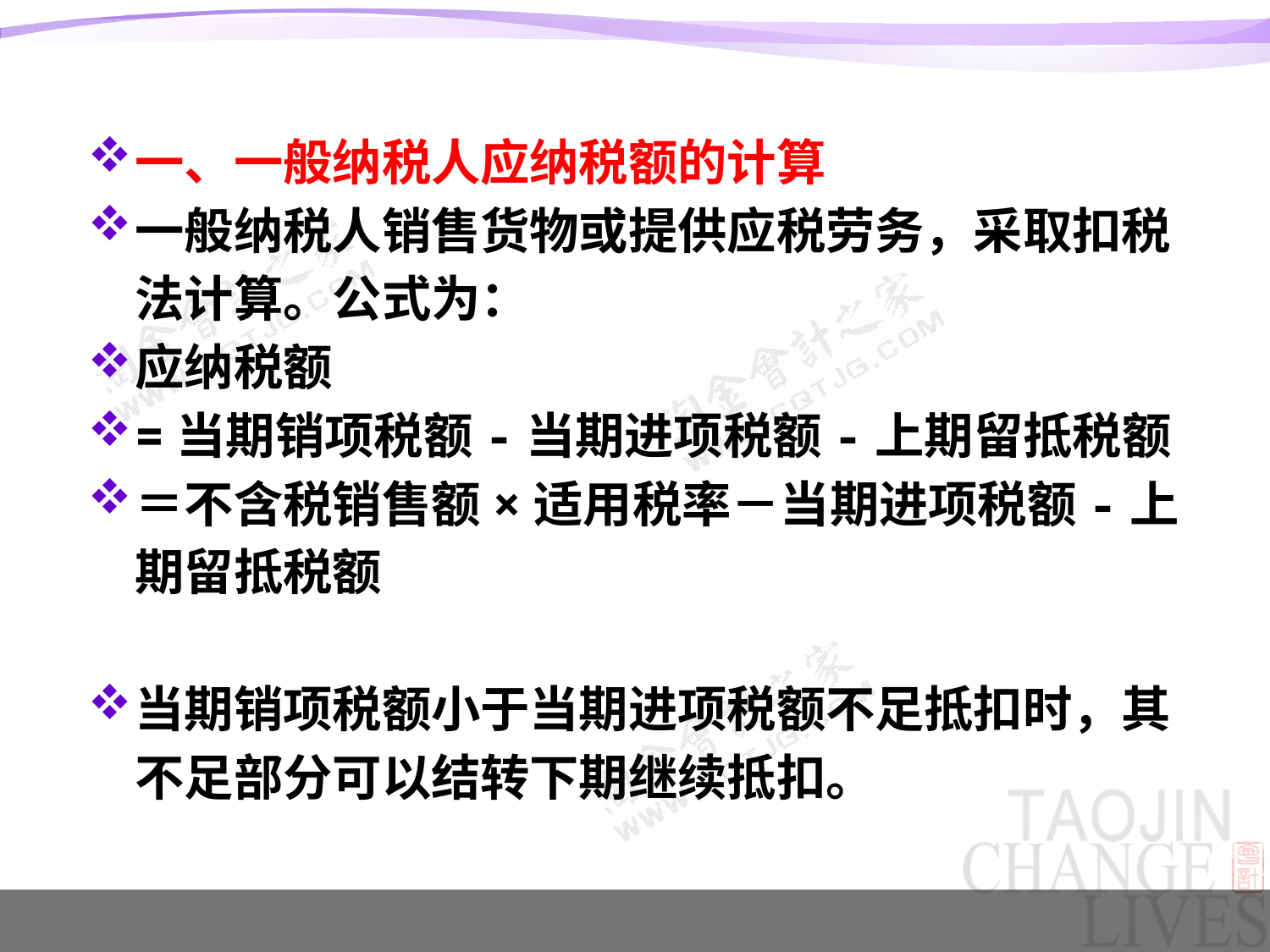

一、一般纳税人应纳税额的计算
一般纳税人销售货物或提供应税劳务，采取扣税法计算。公式为：
应纳税额
=当期销项税额-当期进项税额-上期留抵税额
＝不含税销售额×适用税率－当期进项税额-上期留抵税额

当期销项税额小于当期进项税额不足抵扣时，其不足部分可以结转下期继续抵扣。